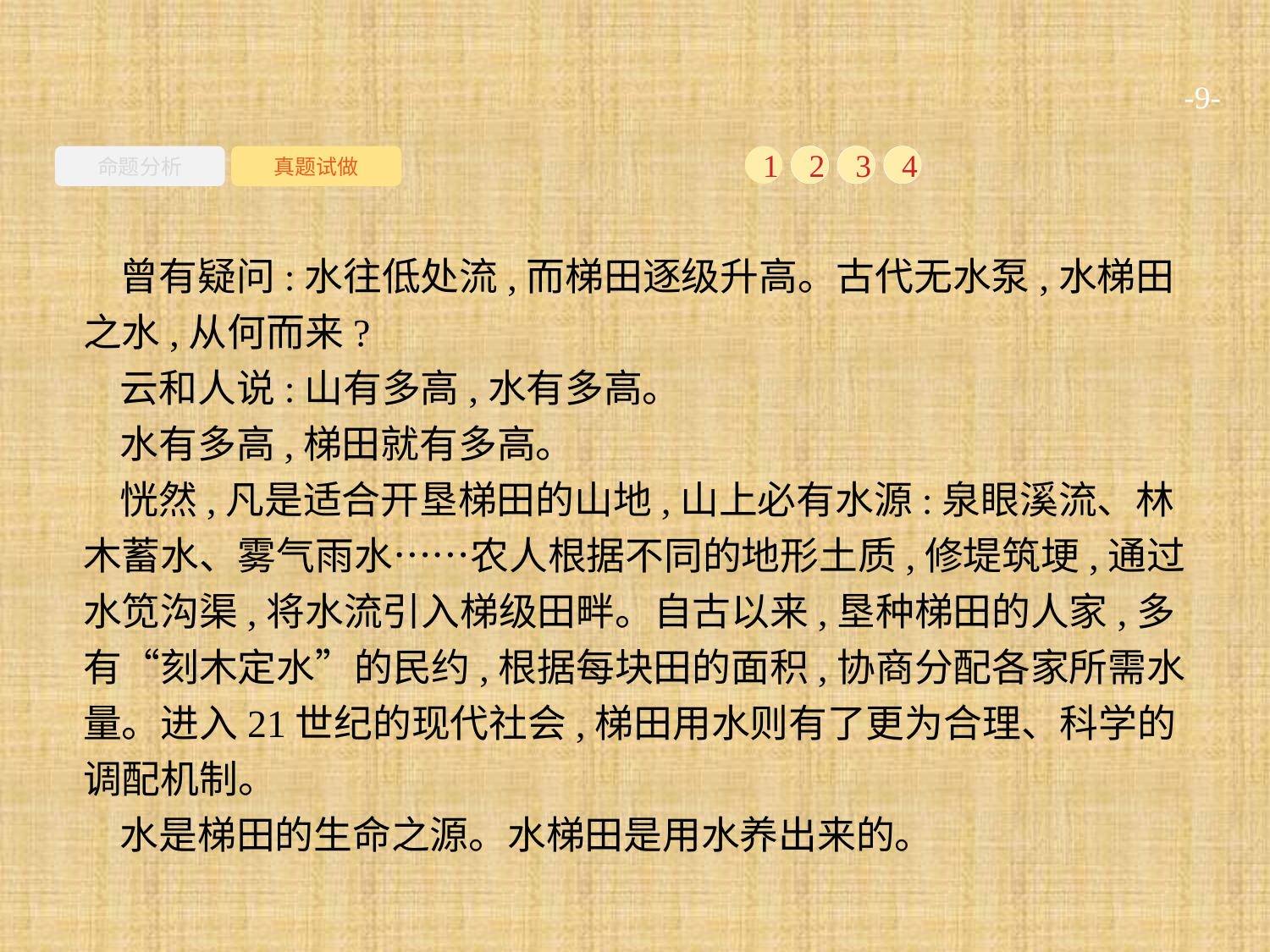

-9-
命题分析
真题试做
1
2
3
4
曾有疑问:水往低处流,而梯田逐级升高。古代无水泵,水梯田之水,从何而来?
云和人说:山有多高,水有多高。
水有多高,梯田就有多高。
恍然,凡是适合开垦梯田的山地,山上必有水源:泉眼溪流、林木蓄水、雾气雨水……农人根据不同的地形土质,修堤筑埂,通过水笕沟渠,将水流引入梯级田畔。自古以来,垦种梯田的人家,多有“刻木定水”的民约,根据每块田的面积,协商分配各家所需水量。进入21世纪的现代社会,梯田用水则有了更为合理、科学的调配机制。
水是梯田的生命之源。水梯田是用水养出来的。